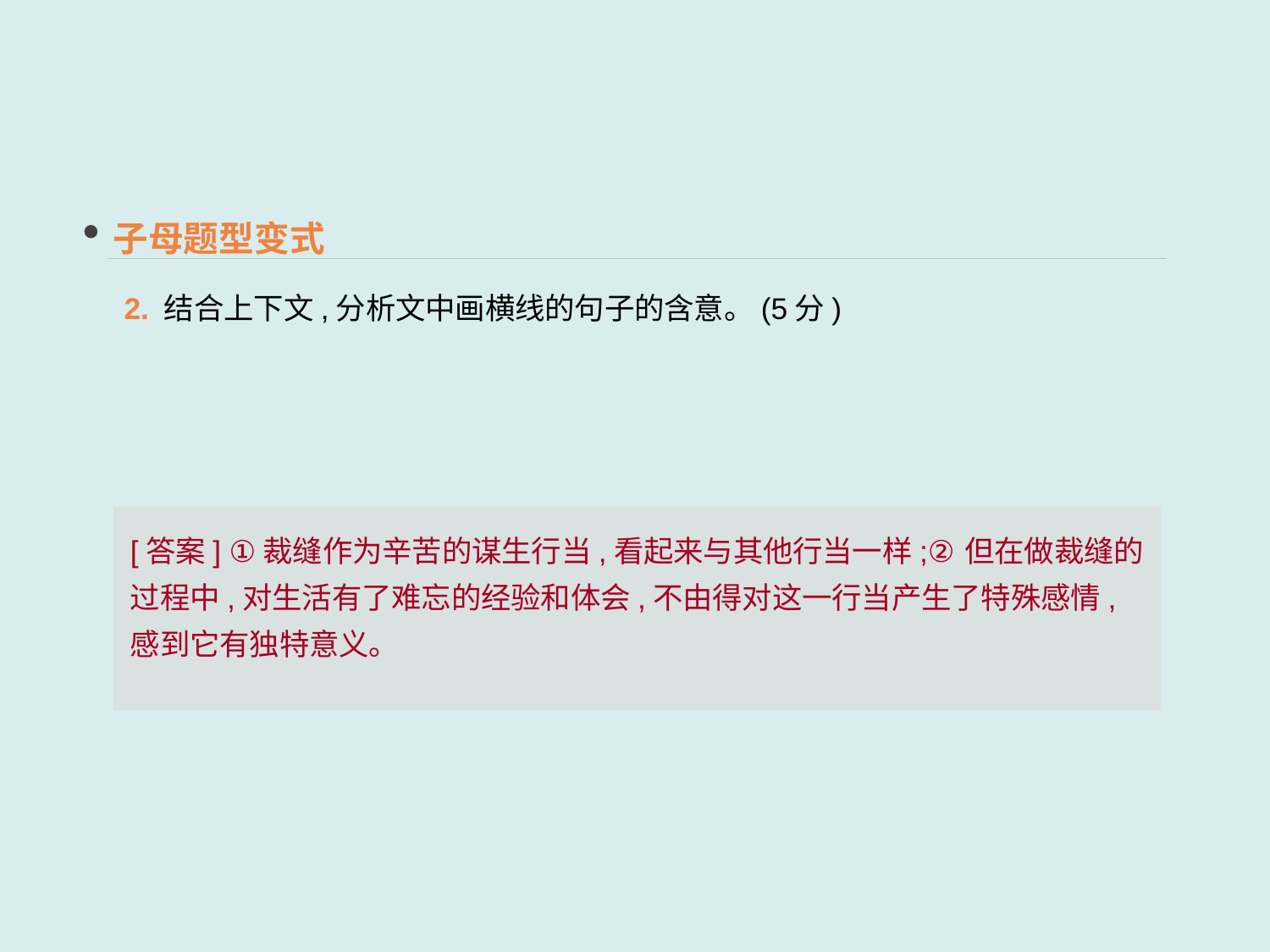

子母题型变式

2. 结合上下文,分析文中画横线的句子的含意。(5分)

[答案] ①裁缝作为辛苦的谋生行当,看起来与其他行当一样;②但在做裁缝的过程中,对生活有了难忘的经验和体会,不由得对这一行当产生了特殊感情,感到它有独特意义。